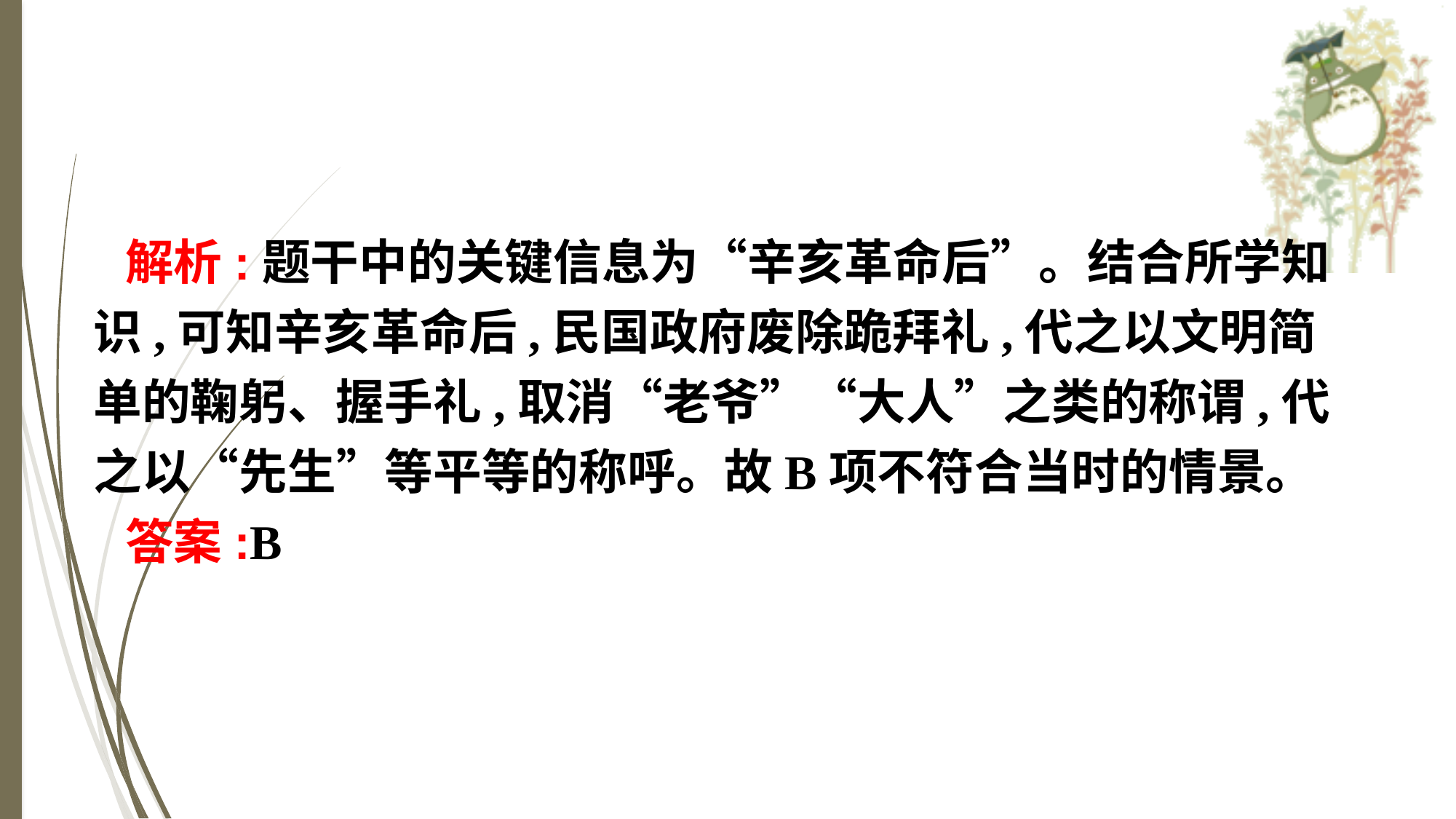

解析:题干中的关键信息为“辛亥革命后”。结合所学知识,可知辛亥革命后,民国政府废除跪拜礼,代之以文明简单的鞠躬、握手礼,取消“老爷”“大人”之类的称谓,代之以“先生”等平等的称呼。故B项不符合当时的情景。
答案:B